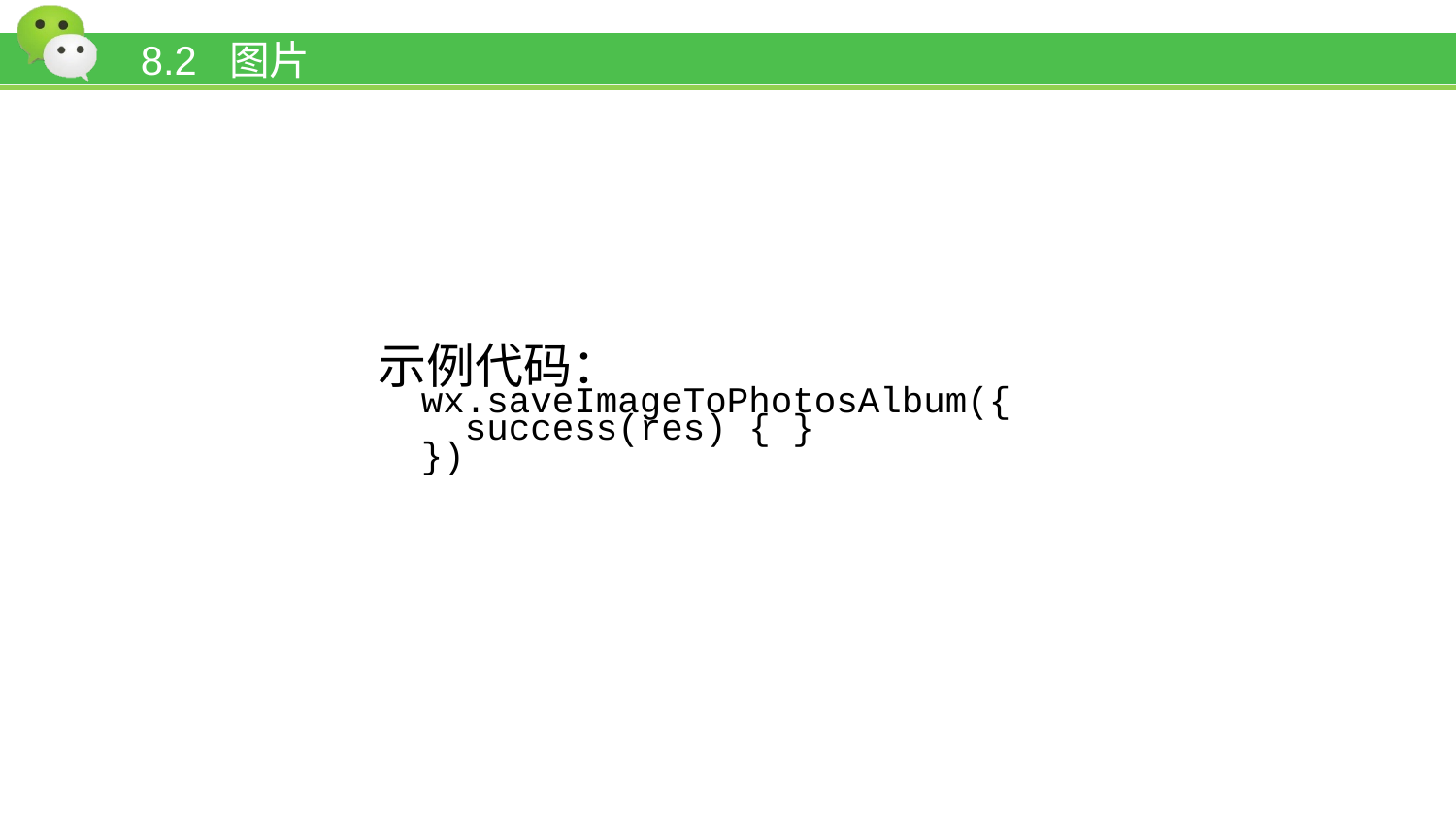

# 8.2  图片
示例代码：
wx.saveImageToPhotosAlbum({
  success(res) { }
})